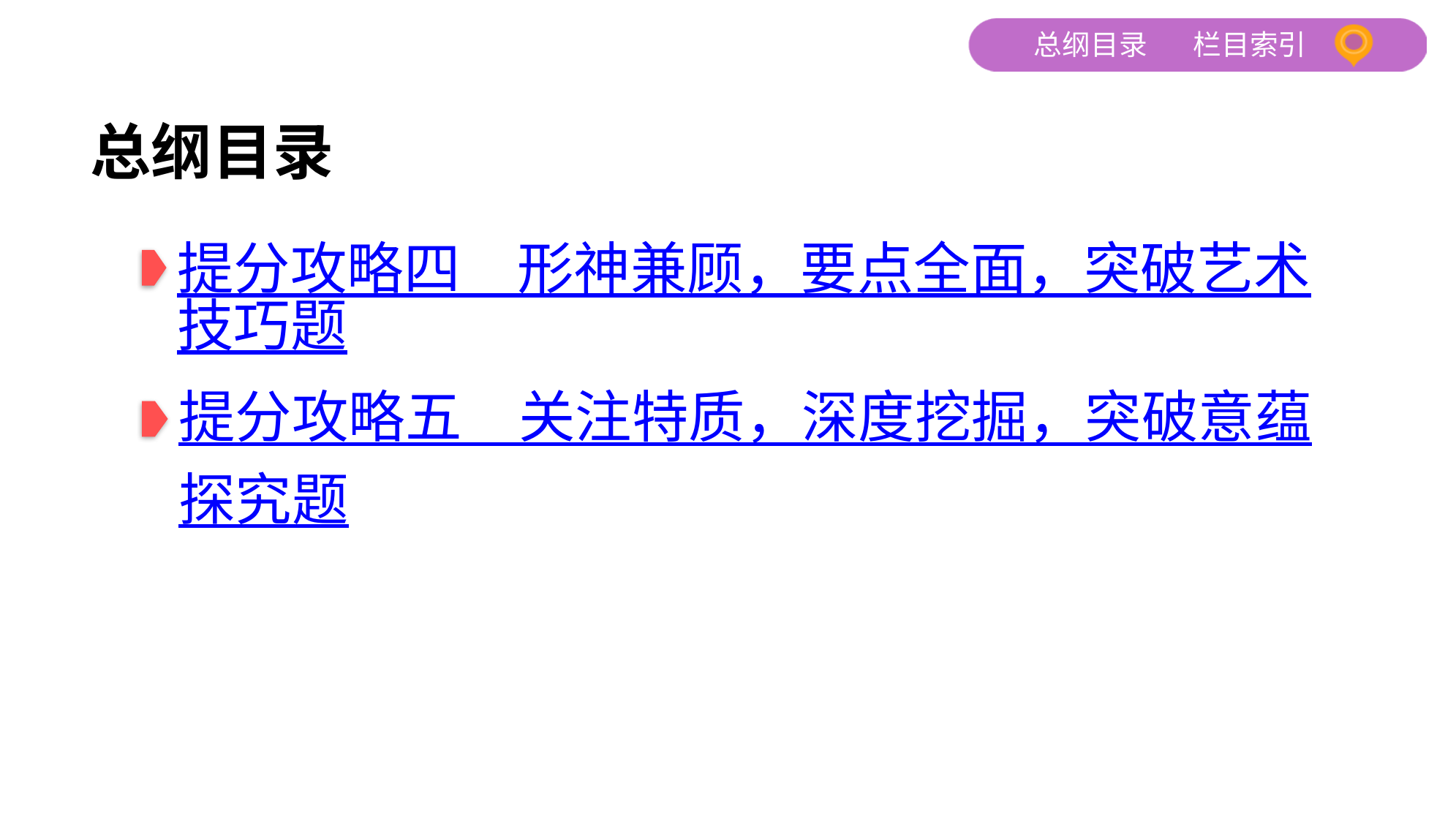

总纲目录
提分攻略四　形神兼顾，要点全面，突破艺术技巧题

提分攻略五　关注特质，深度挖掘，突破意蕴
探究题